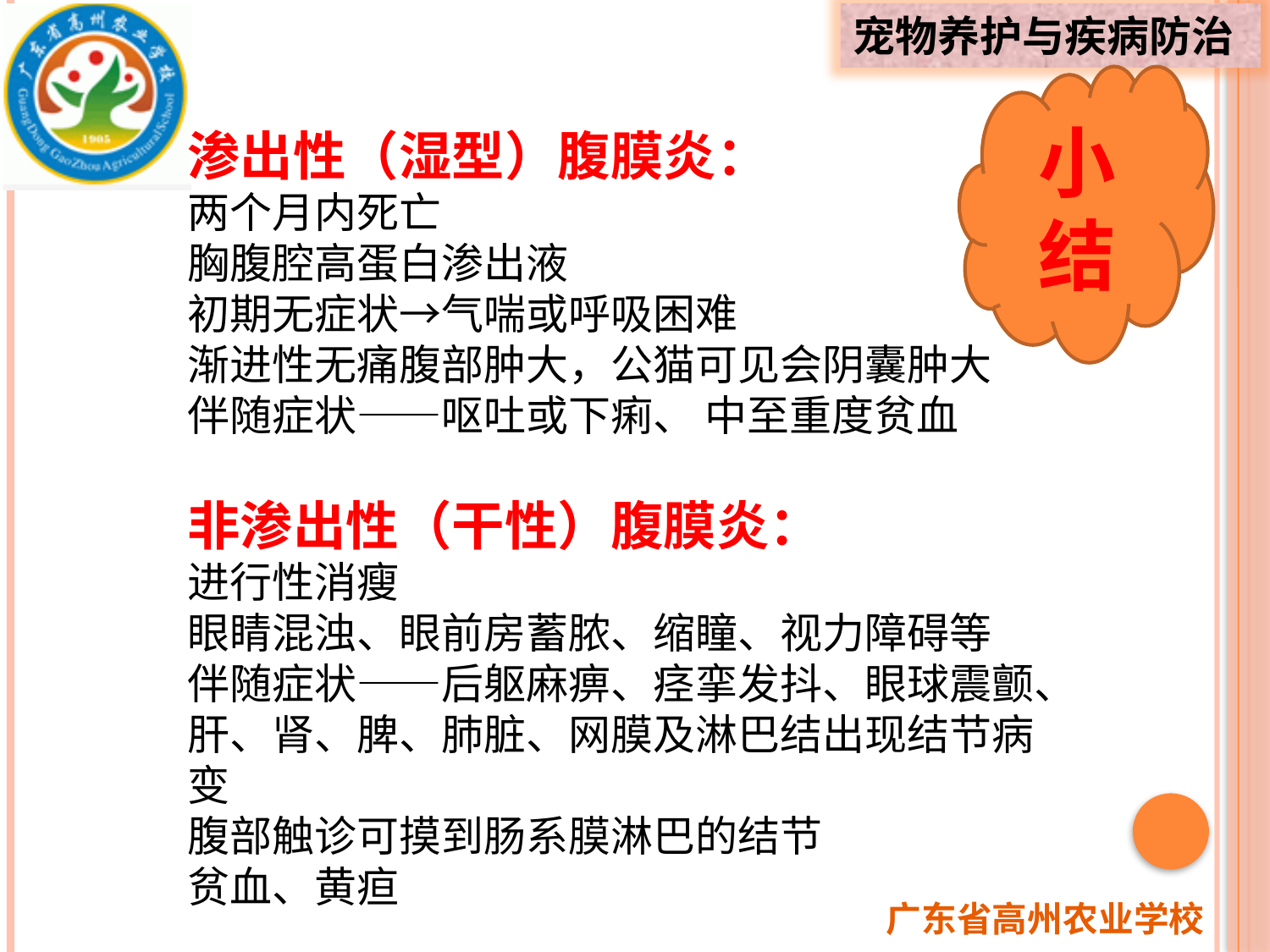

小结
渗出性（湿型）腹膜炎：
两个月内死亡
胸腹腔高蛋白渗出液
初期无症状→气喘或呼吸困难
渐进性无痛腹部肿大，公猫可见会阴囊肿大
伴随症状——呕吐或下痢、 中至重度贫血

非渗出性（干性）腹膜炎：
进行性消瘦
眼睛混浊、眼前房蓄脓、缩瞳、视力障碍等
伴随症状——后躯麻痹、痉挛发抖、眼球震颤、肝、肾、脾、肺脏、网膜及淋巴结出现结节病变
腹部触诊可摸到肠系膜淋巴的结节
贫血、黄疸